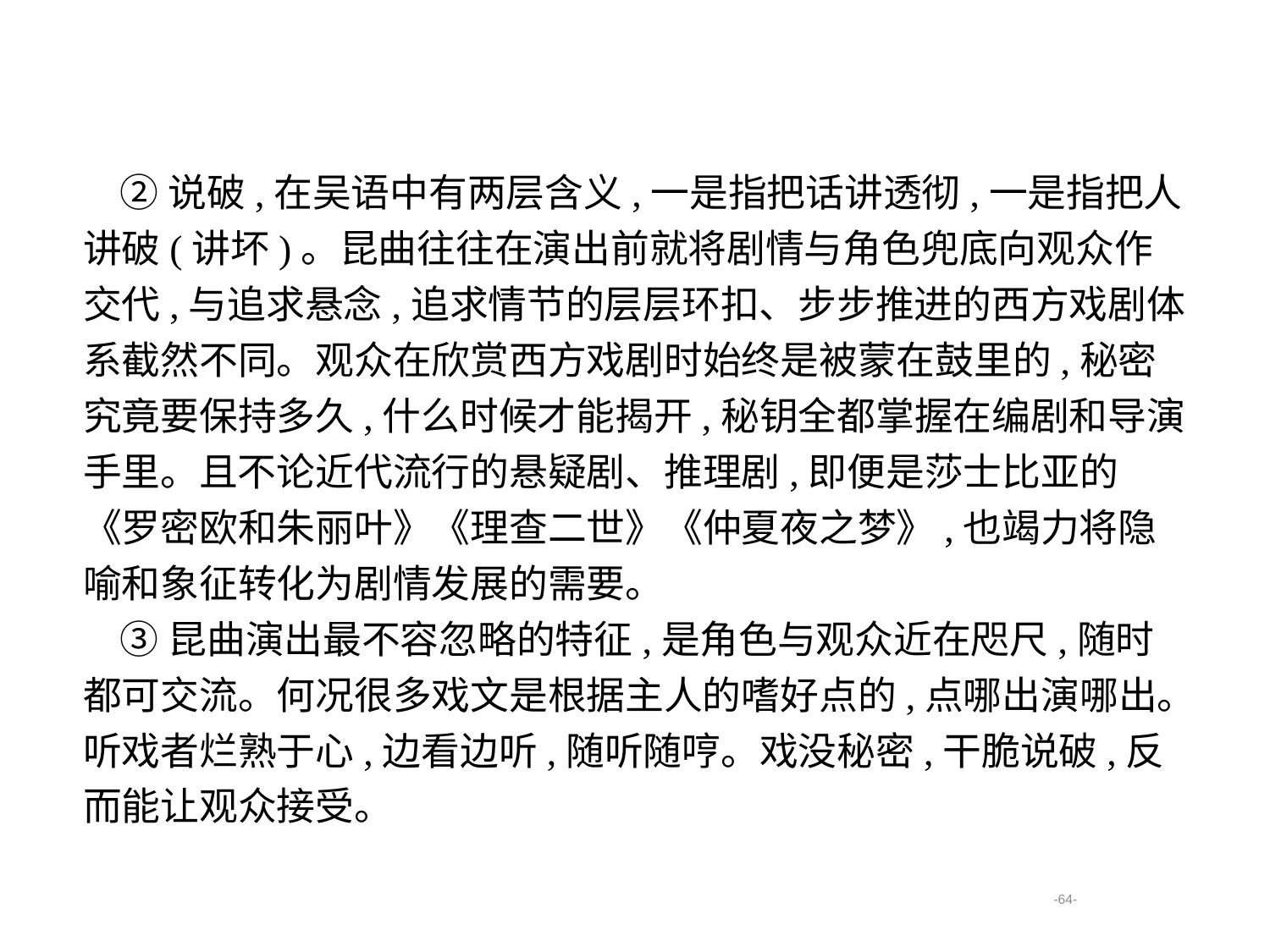

②说破,在吴语中有两层含义,一是指把话讲透彻,一是指把人讲破(讲坏)。昆曲往往在演出前就将剧情与角色兜底向观众作交代,与追求悬念,追求情节的层层环扣、步步推进的西方戏剧体系截然不同。观众在欣赏西方戏剧时始终是被蒙在鼓里的,秘密究竟要保持多久,什么时候才能揭开,秘钥全都掌握在编剧和导演手里。且不论近代流行的悬疑剧、推理剧,即便是莎士比亚的《罗密欧和朱丽叶》《理查二世》《仲夏夜之梦》,也竭力将隐喻和象征转化为剧情发展的需要。
③昆曲演出最不容忽略的特征,是角色与观众近在咫尺,随时都可交流。何况很多戏文是根据主人的嗜好点的,点哪出演哪出。听戏者烂熟于心,边看边听,随听随哼。戏没秘密,干脆说破,反而能让观众接受。
-64-